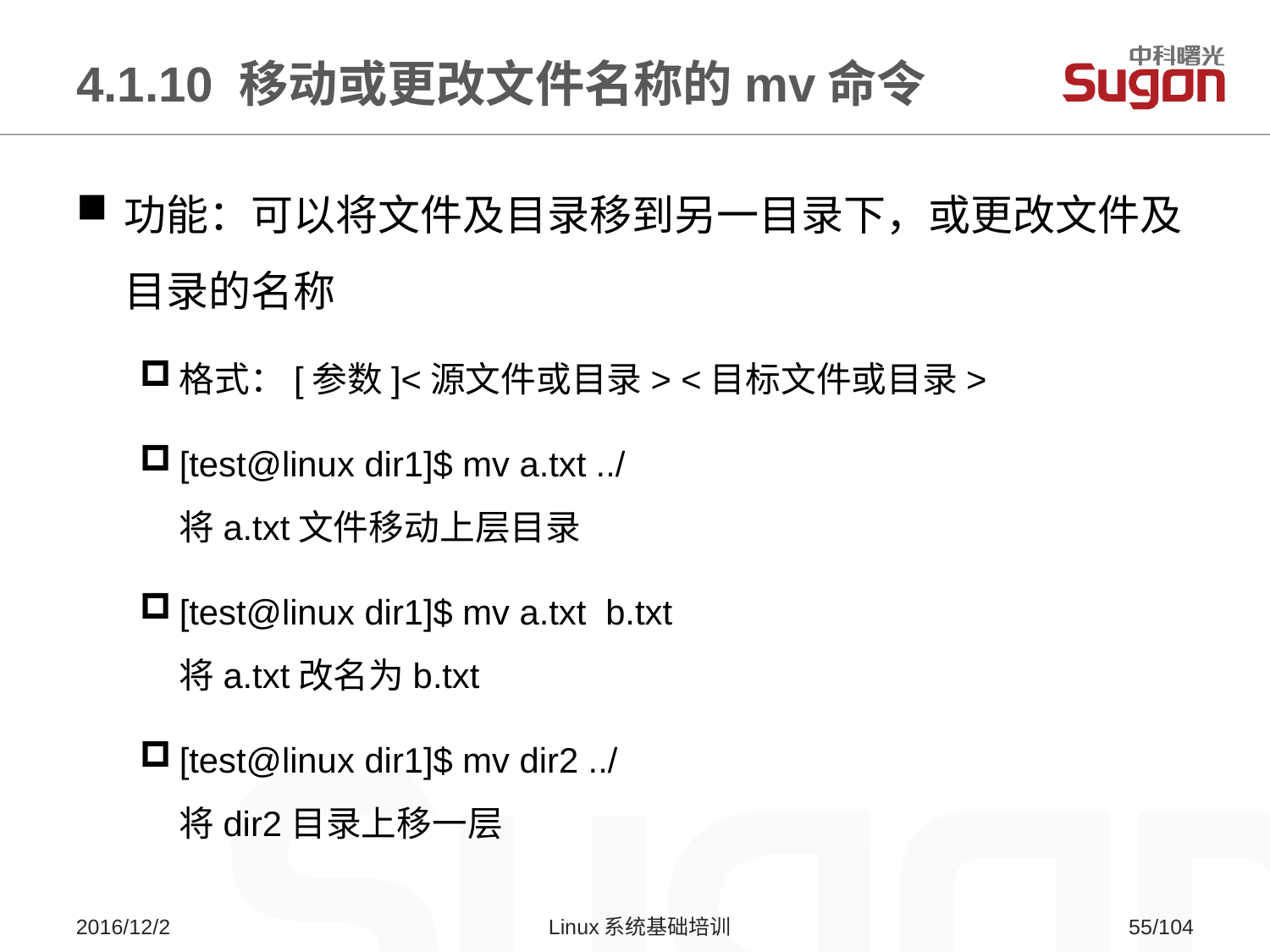

# 4.1.10 移动或更改文件名称的mv命令
功能：可以将文件及目录移到另一目录下，或更改文件及目录的名称
格式：[参数]<源文件或目录> <目标文件或目录>
[test@linux dir1]$ mv a.txt ../
将a.txt文件移动上层目录
[test@linux dir1]$ mv a.txt  b.txt
将a.txt改名为b.txt
[test@linux dir1]$ mv dir2 ../
将dir2目录上移一层